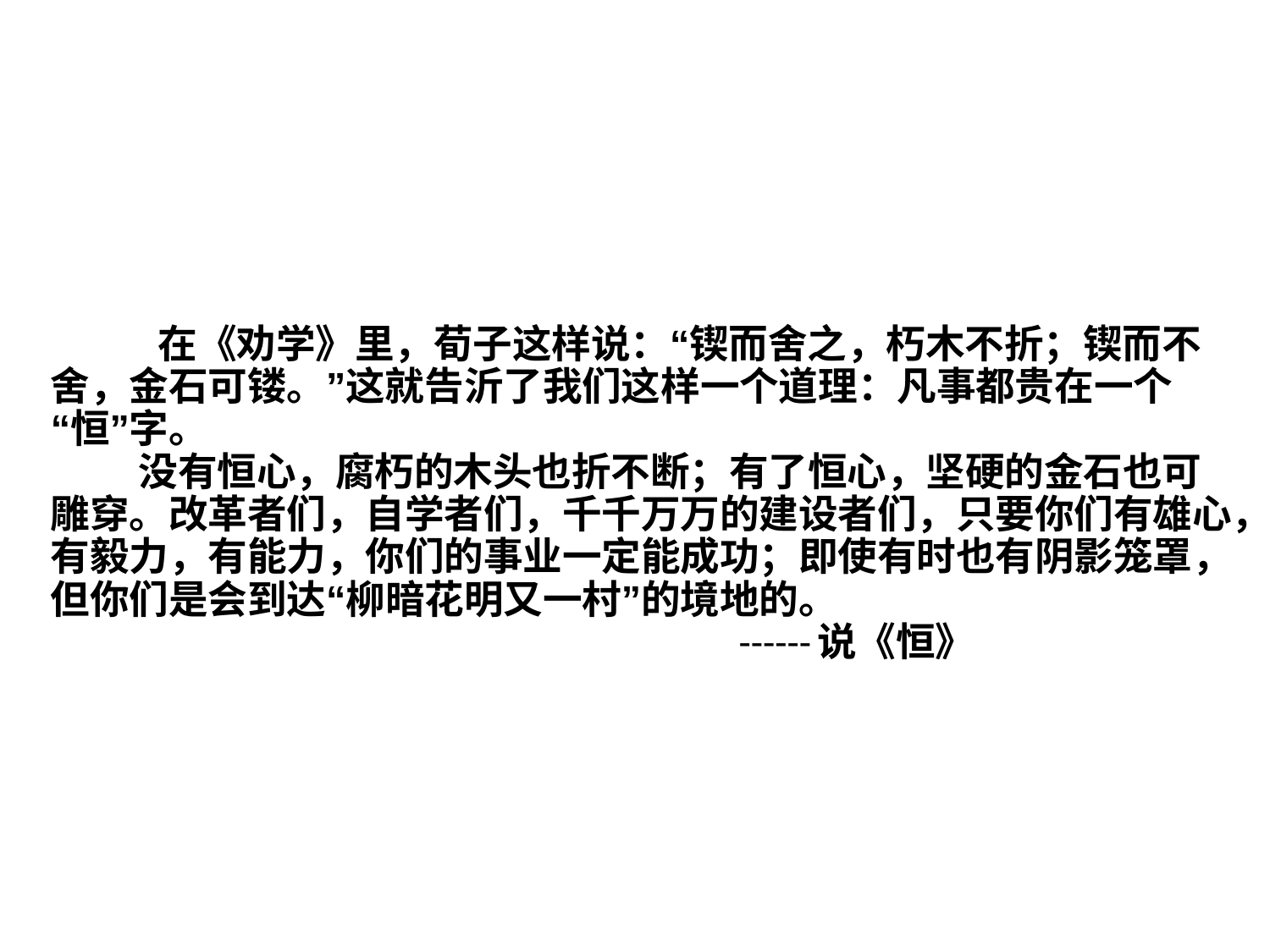

# 在《劝学》里，荀子这样说：“锲而舍之，朽木不折；锲而不舍，金石可镂。”这就告沂了我们这样一个道理：凡事都贵在一个“恒”字。  没有恒心，腐朽的木头也折不断；有了恒心，坚硬的金石也可雕穿。改革者们，自学者们，千千万万的建设者们，只要你们有雄心，有毅力，有能力，你们的事业一定能成功；即使有时也有阴影笼罩，但你们是会到达“柳暗花明又一村”的境地的。  ------说《恒》